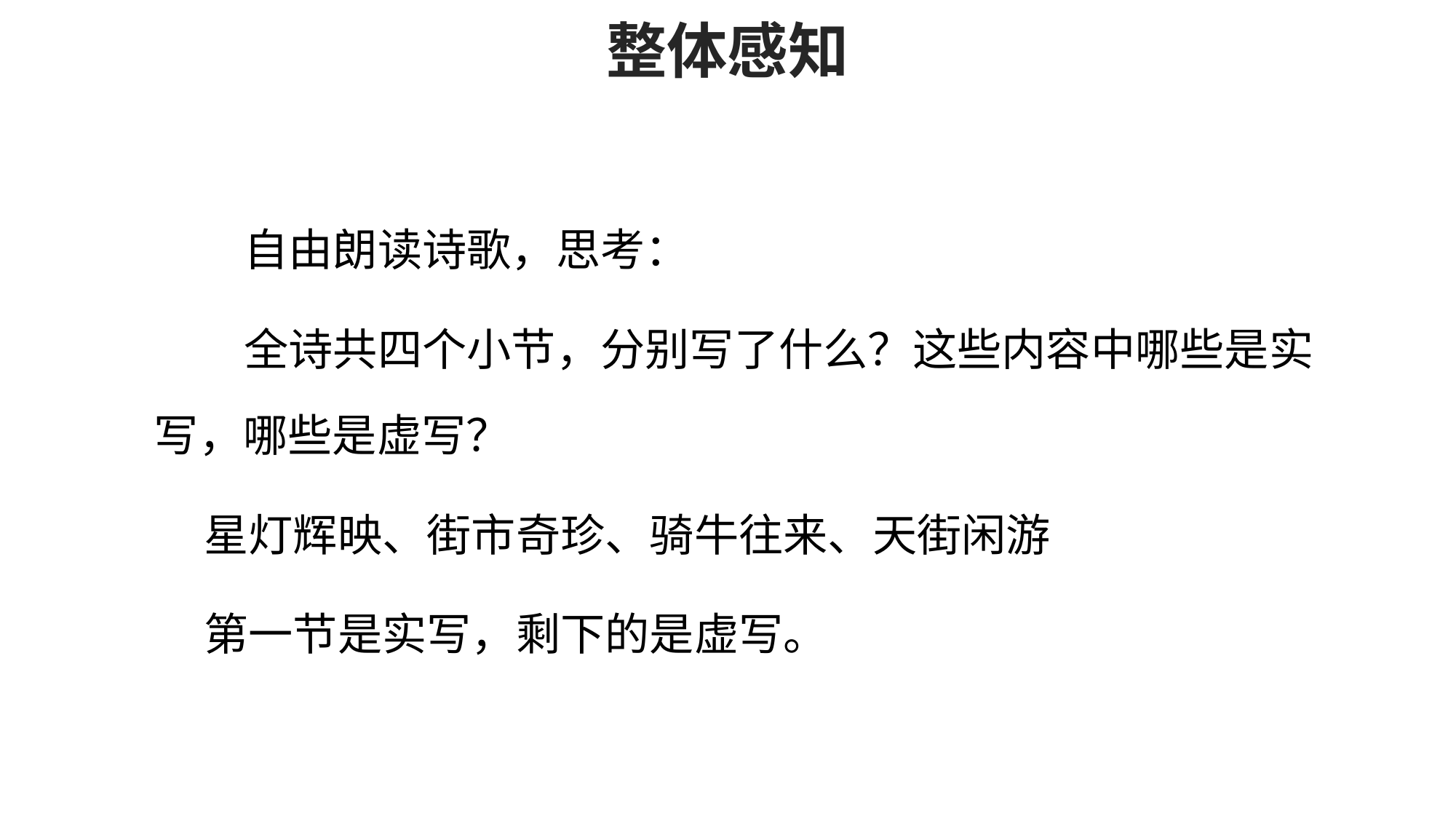

整体感知
        自由朗读诗歌，思考：
        全诗共四个小节，分别写了什么？这些内容中哪些是实写，哪些是虚写？
    星灯辉映、街市奇珍、骑牛往来、天街闲游
    第一节是实写，剩下的是虚写。